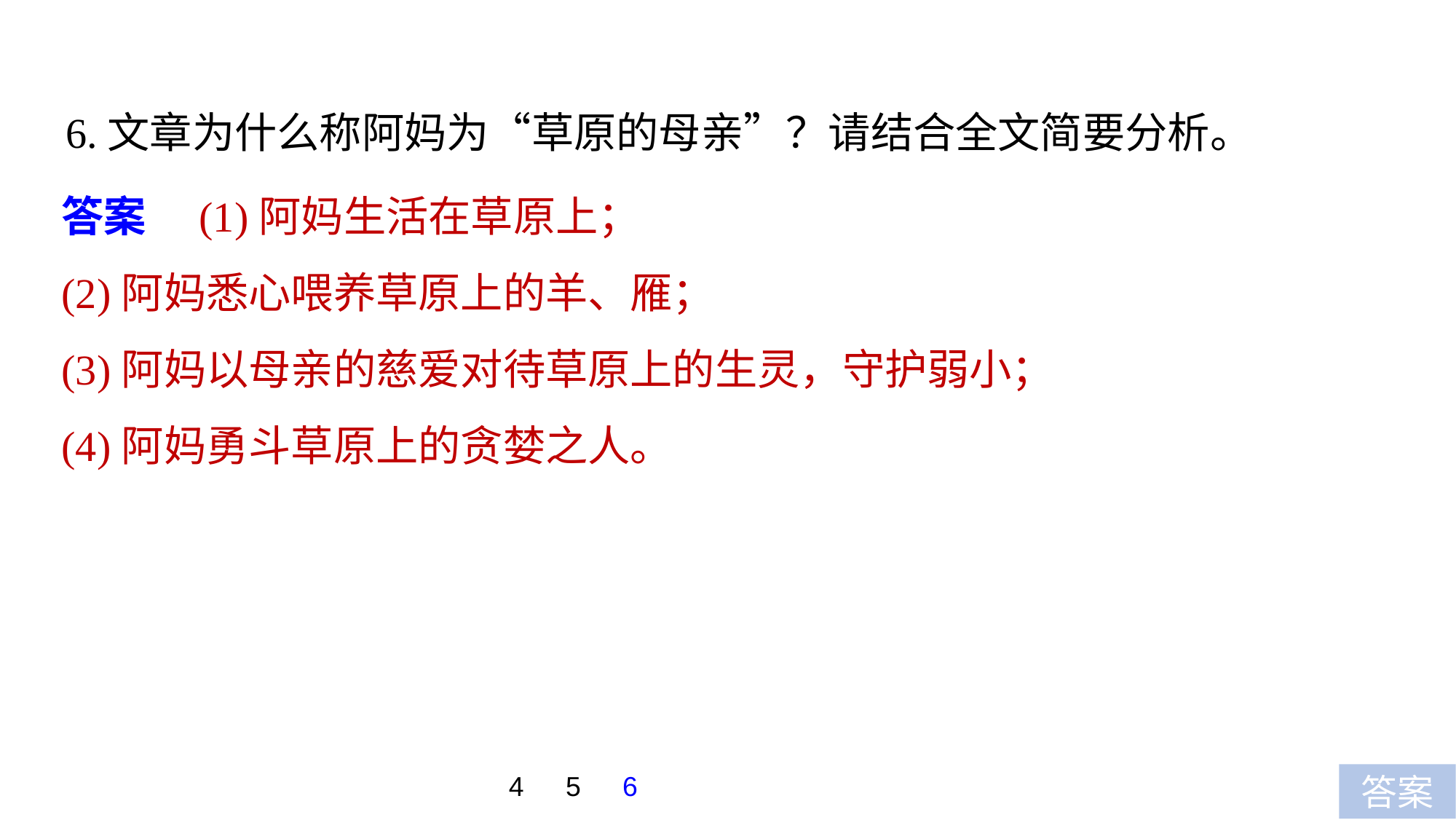

6.文章为什么称阿妈为“草原的母亲”？请结合全文简要分析。
答案　(1)阿妈生活在草原上；
(2)阿妈悉心喂养草原上的羊、雁；
(3)阿妈以母亲的慈爱对待草原上的生灵，守护弱小；
(4)阿妈勇斗草原上的贪婪之人。
4
5
6
答案